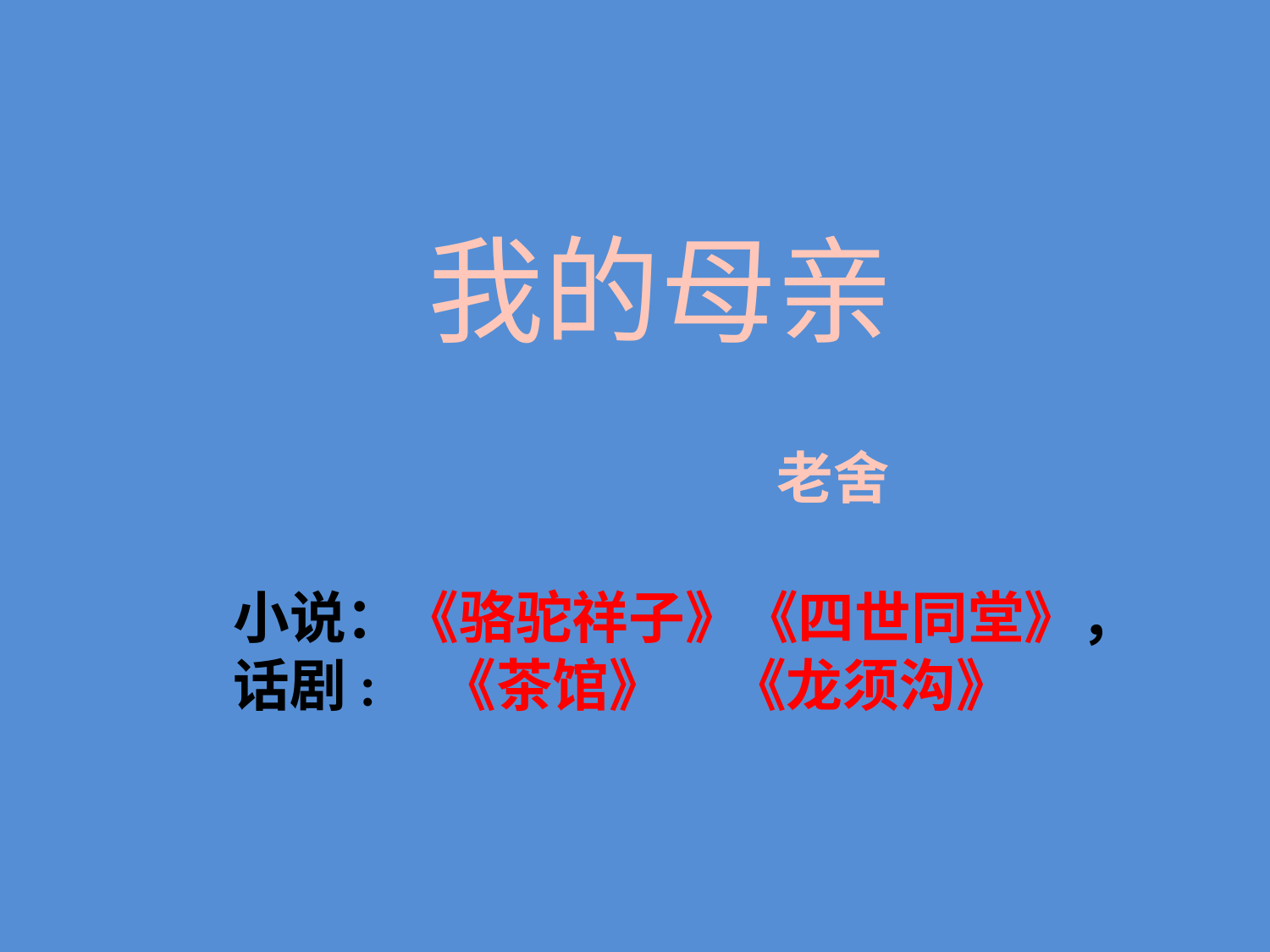

# 我的母亲
老舍
小说：《骆驼祥子》《四世同堂》，
话剧:    《茶馆》     《龙须沟》